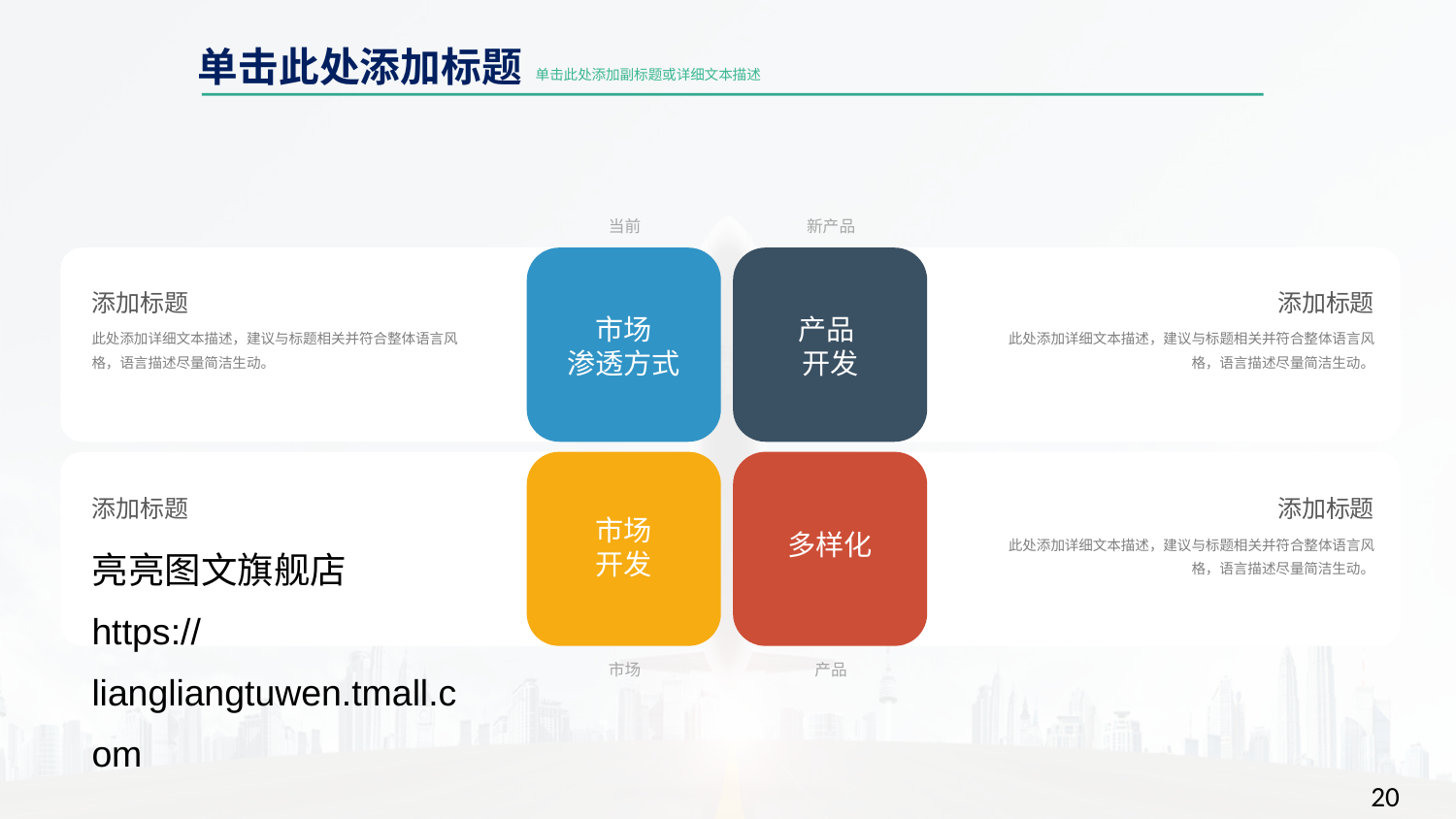

单击此处添加标题
单击此处添加副标题或详细文本描述

当前
新产品

市场
渗透方式

产品
开发

添加标题
此处添加详细文本描述，建议与标题相关并符合整体语言风格，语言描述尽量简洁生动。
添加标题
此处添加详细文本描述，建议与标题相关并符合整体语言风格，语言描述尽量简洁生动。

市场
开发

多样化

添加标题
亮亮图文旗舰店https://liangliangtuwen.tmall.com
添加标题
此处添加详细文本描述，建议与标题相关并符合整体语言风格，语言描述尽量简洁生动。
市场
产品
20